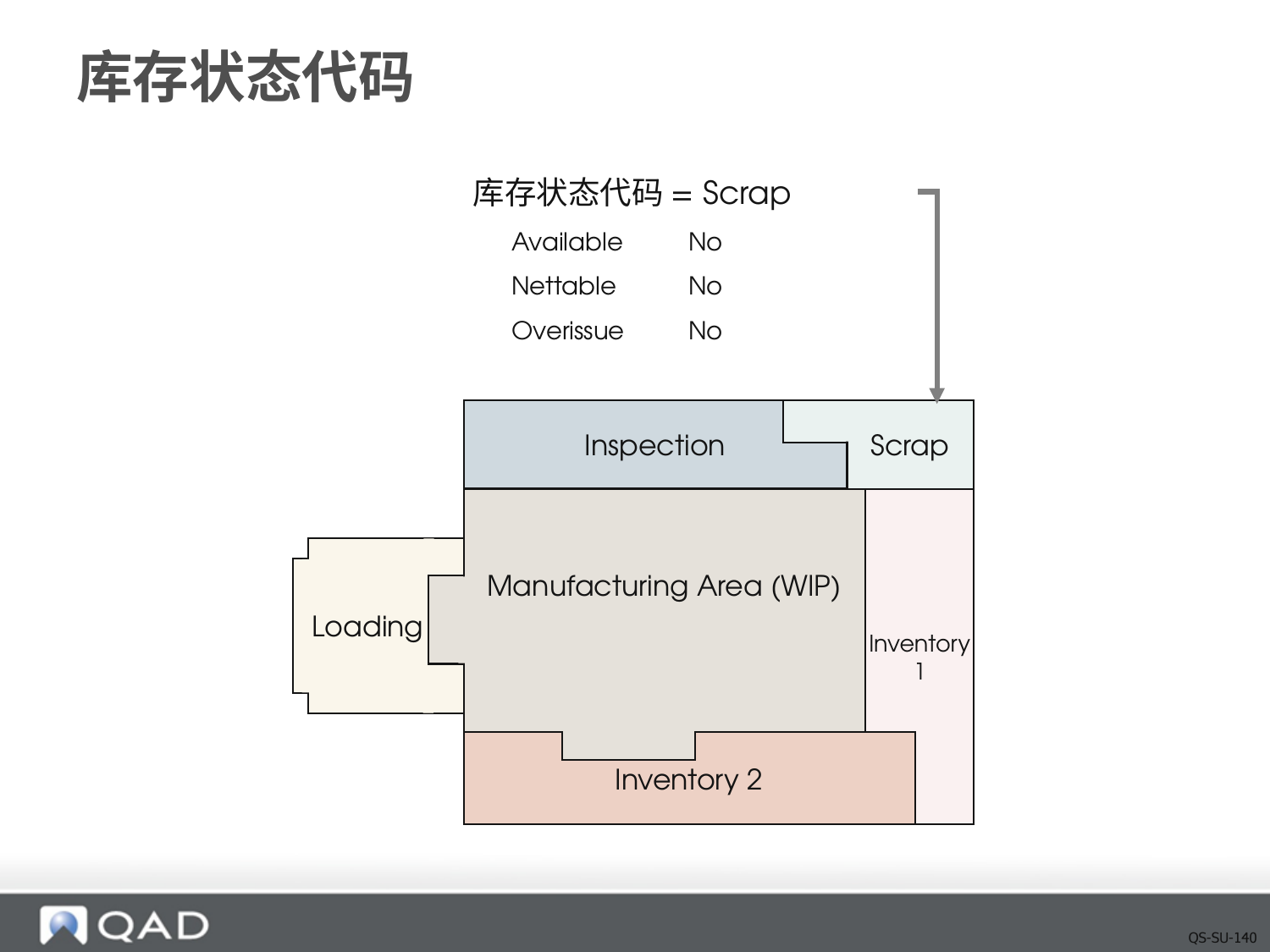

# 库存状态代码
库存状态代码= Scrap
| Available | No |
| --- | --- |
| Nettable | No |
| Overissue | No |
Inspection

Scrap

Manufacturing Area (WIP)

Inventory
1
Loading

Inventory 2

QS-SU-140